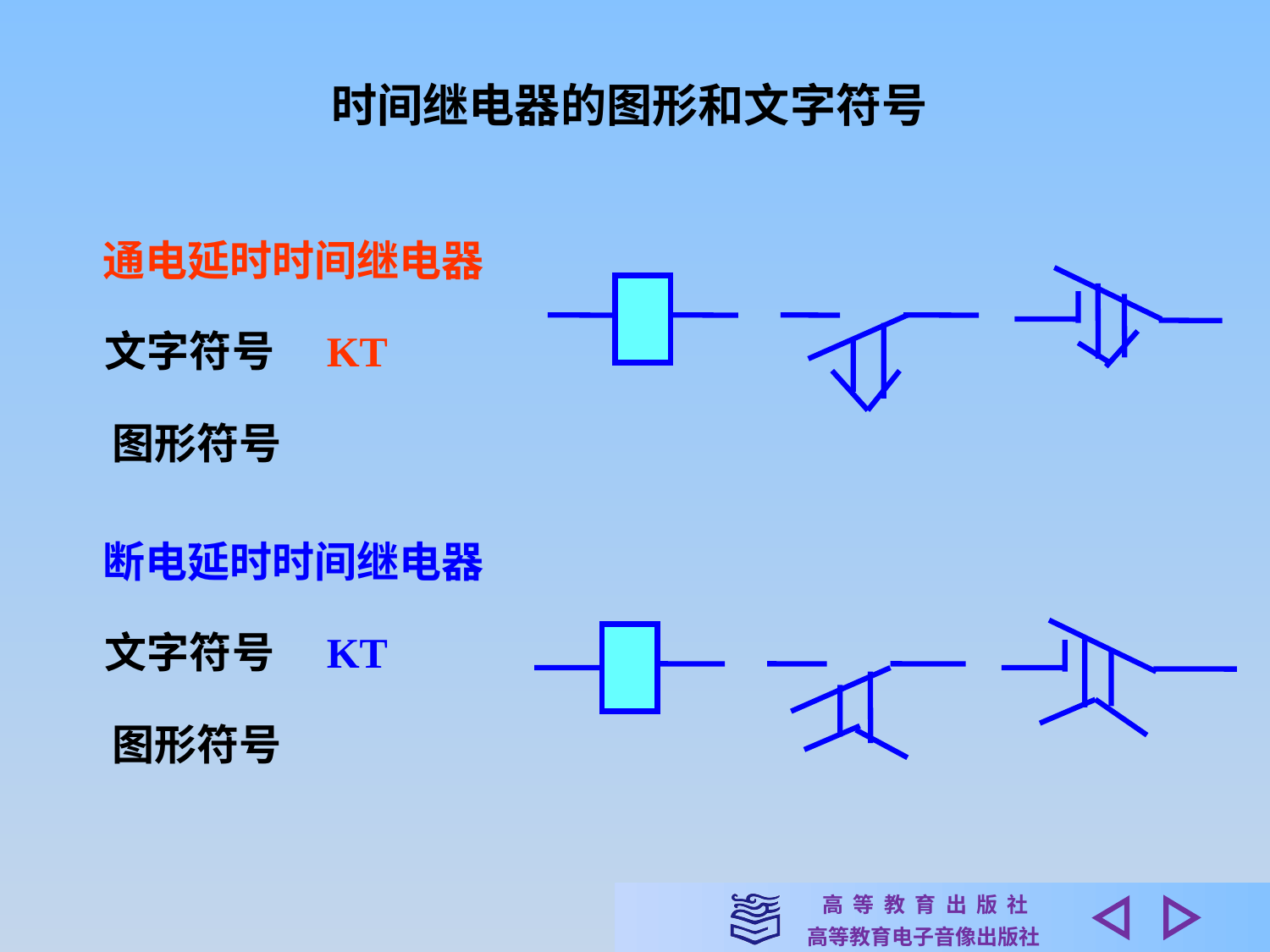

时间继电器的图形和文字符号
通电延时时间继电器

文字符号　KT
图形符号
断电延时时间继电器
文字符号　KT

图形符号